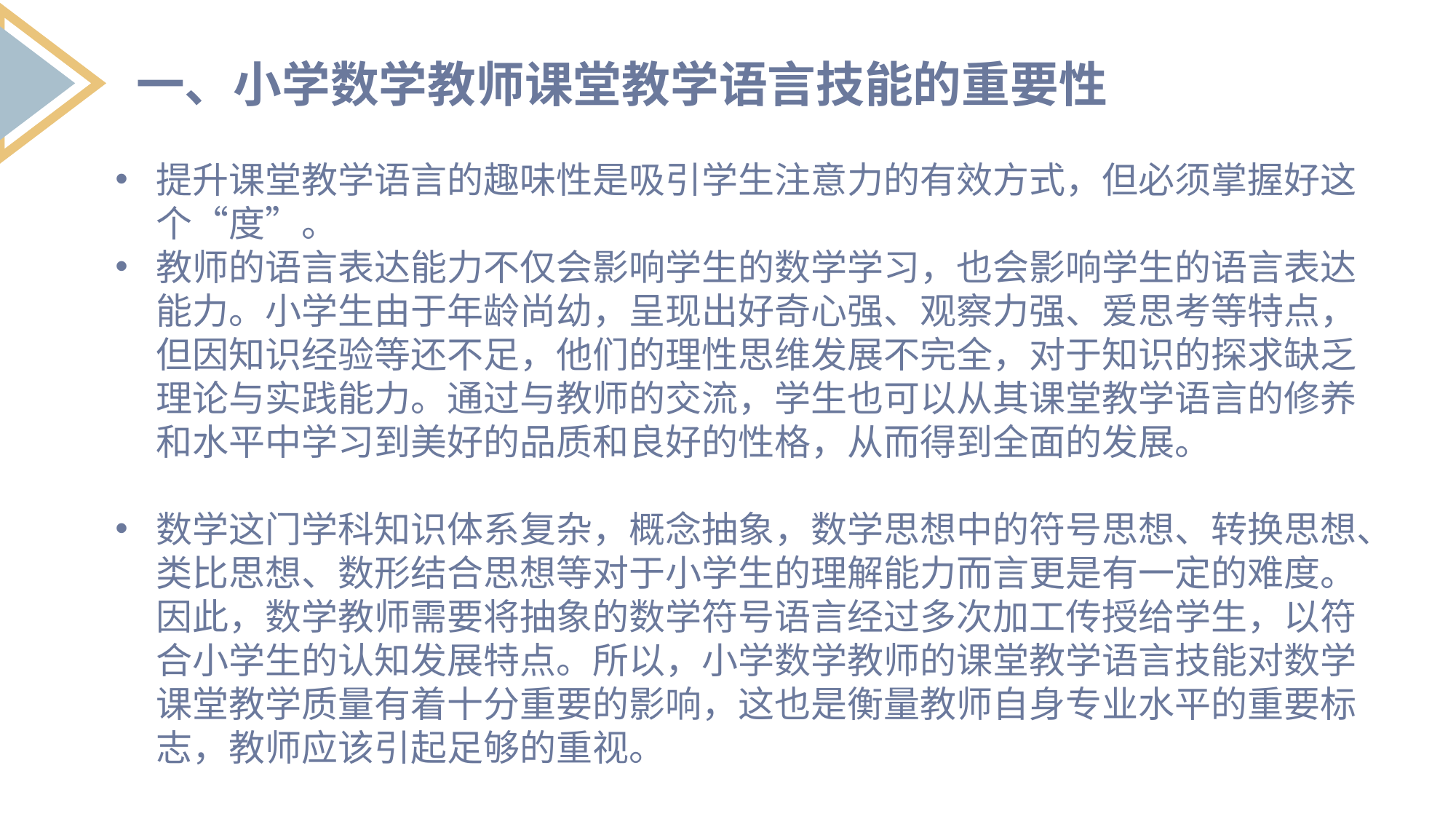

一、小学数学教师课堂教学语言技能的重要性
提升课堂教学语言的趣味性是吸引学生注意力的有效方式，但必须掌握好这个“度”。
教师的语言表达能力不仅会影响学生的数学学习，也会影响学生的语言表达能力。小学生由于年龄尚幼，呈现出好奇心强、观察力强、爱思考等特点，但因知识经验等还不足，他们的理性思维发展不完全，对于知识的探求缺乏理论与实践能力。通过与教师的交流，学生也可以从其课堂教学语言的修养和水平中学习到美好的品质和良好的性格，从而得到全面的发展。

数学这门学科知识体系复杂，概念抽象，数学思想中的符号思想、转换思想、类比思想、数形结合思想等对于小学生的理解能力而言更是有一定的难度。因此，数学教师需要将抽象的数学符号语言经过多次加工传授给学生，以符合小学生的认知发展特点。所以，小学数学教师的课堂教学语言技能对数学课堂教学质量有着十分重要的影响，这也是衡量教师自身专业水平的重要标志，教师应该引起足够的重视。